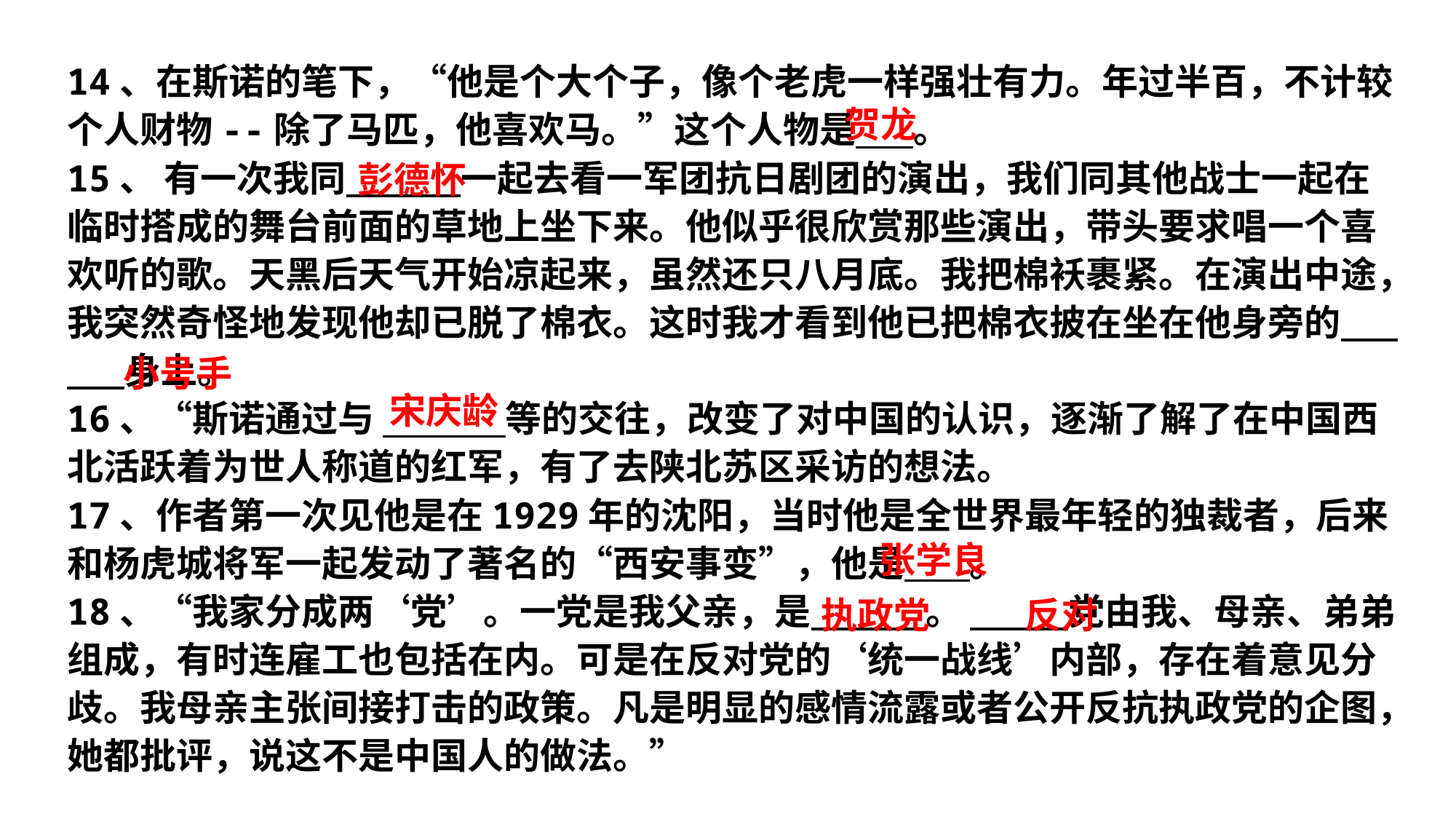

14、在斯诺的笔下，“他是个大个子，像个老虎一样强壮有力。年过半百，不计较个人财物--除了马匹，他喜欢马。”这个人物是       。
15、 有一次我同              一起去看一军团抗日剧团的演出，我们同其他战士一起在临时搭成的舞台前面的草地上坐下来。他似乎很欣赏那些演出，带头要求唱一个喜欢听的歌。天黑后天气开始凉起来，虽然还只八月底。我把棉袄裹紧。在演出中途，我突然奇怪地发现他却已脱了棉衣。这时我才看到他已把棉衣披在坐在他身旁的              身上。
16、“斯诺通过与                等的交往，改变了对中国的认识，逐渐了解了在中国西北活跃着为世人称道的红军，有了去陕北苏区采访的想法。
17、作者第一次见他是在1929年的沈阳，当时他是全世界最年轻的独裁者，后来和杨虎城将军一起发动了著名的“西安事变”，他是        。
18、“我家分成两‘党’。一党是我父亲，是              。             党由我、母亲、弟弟组成，有时连雇工也包括在内。可是在反对党的‘统一战线’内部，存在着意见分歧。我母亲主张间接打击的政策。凡是明显的感情流露或者公开反抗执政党的企图，她都批评，说这不是中国人的做法。”
贺龙
彭德怀
小号手
宋庆龄
张学良
 执政党
 反对